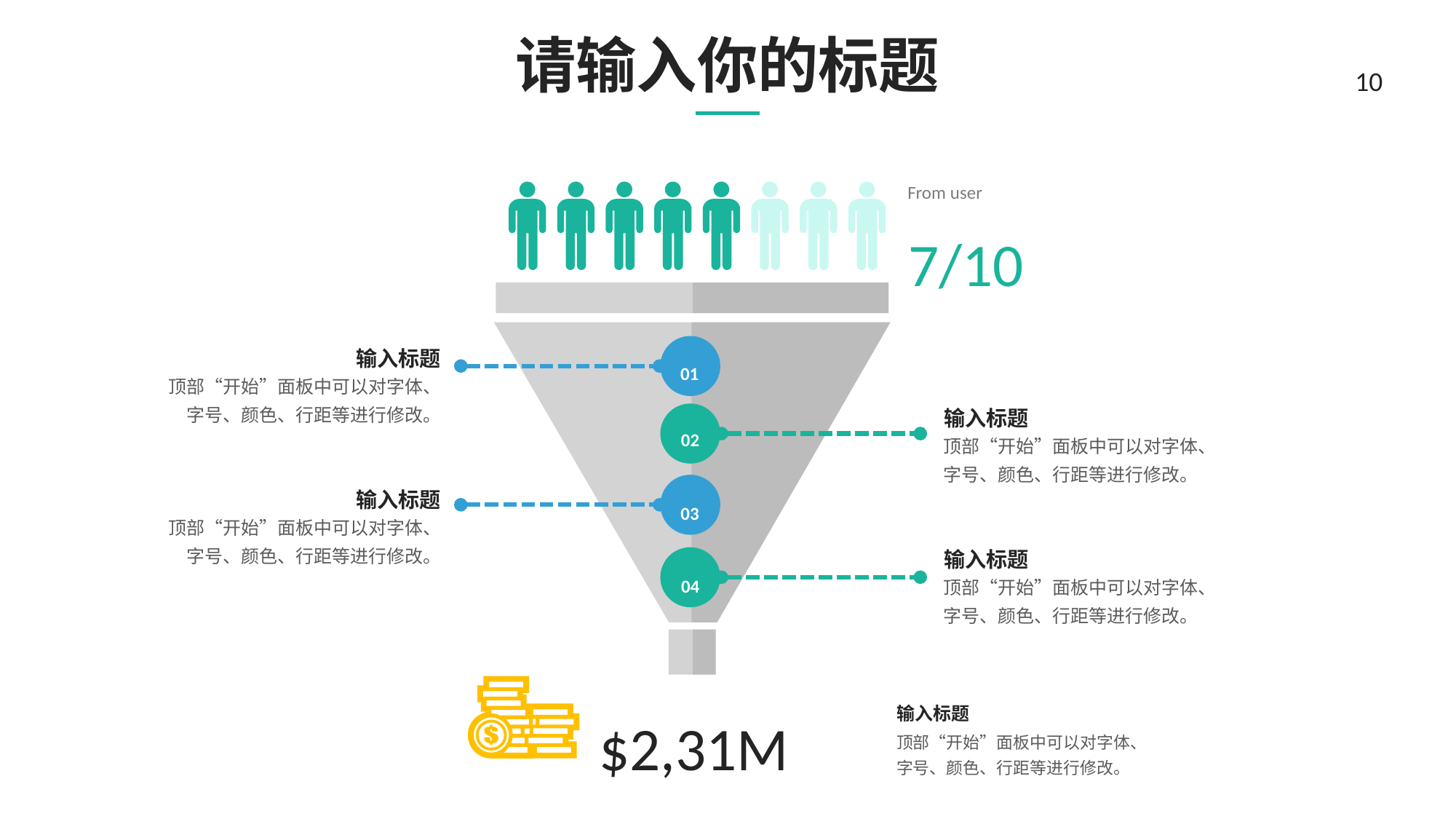

# 请输入你的标题
10
From user

7/10

输入标题

01
顶部“开始”面板中可以对字体、字号、颜色、行距等进行修改。
输入标题

02
顶部“开始”面板中可以对字体、字号、颜色、行距等进行修改。
输入标题

03
顶部“开始”面板中可以对字体、字号、颜色、行距等进行修改。
输入标题

04
顶部“开始”面板中可以对字体、字号、颜色、行距等进行修改。

$2,31M
输入标题
顶部“开始”面板中可以对字体、字号、颜色、行距等进行修改。